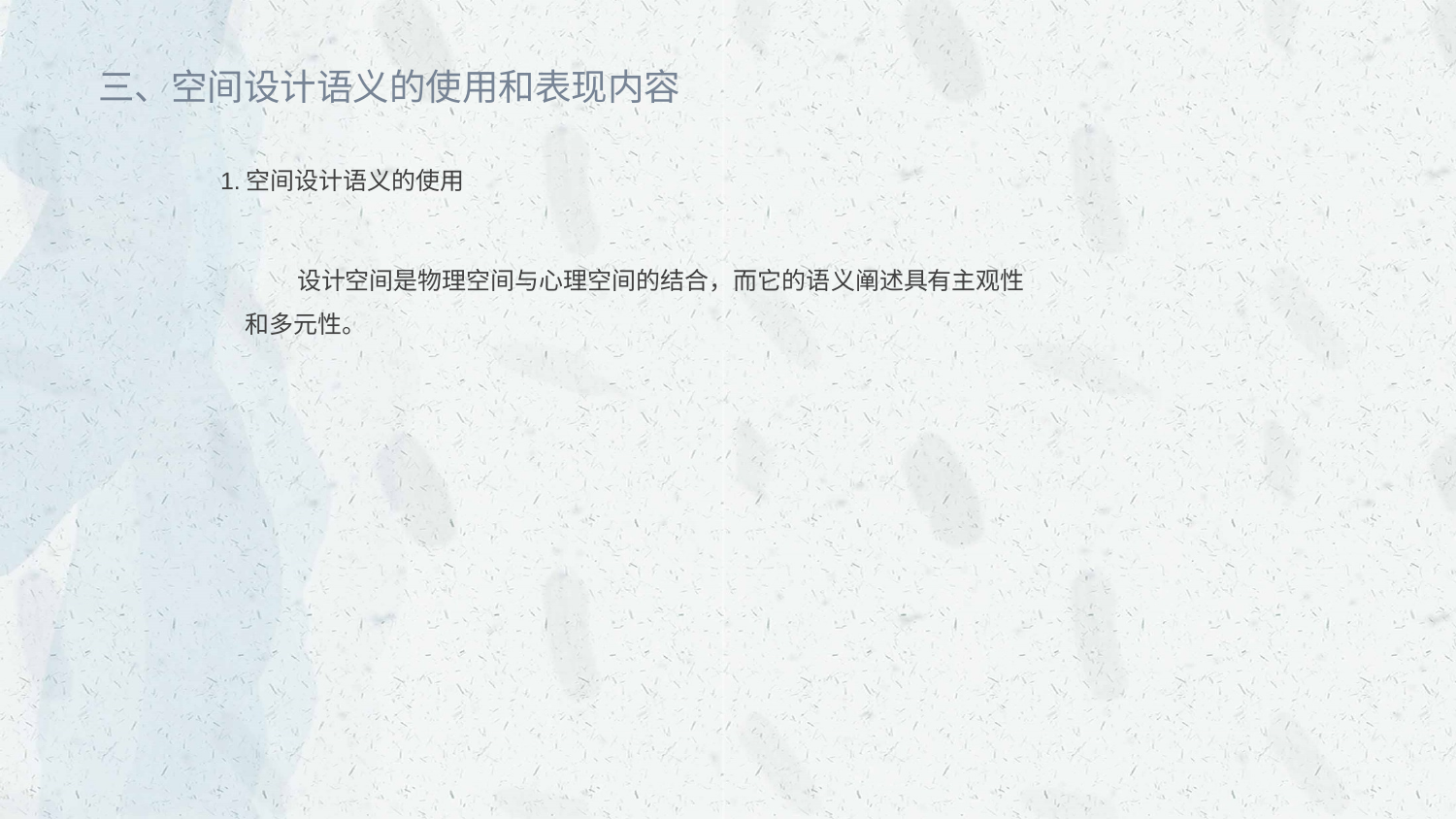

三、空间设计语义的使用和表现内容
1.空间设计语义的使用
设计空间是物理空间与心理空间的结合，而它的语义阐述具有主观性和多元性。